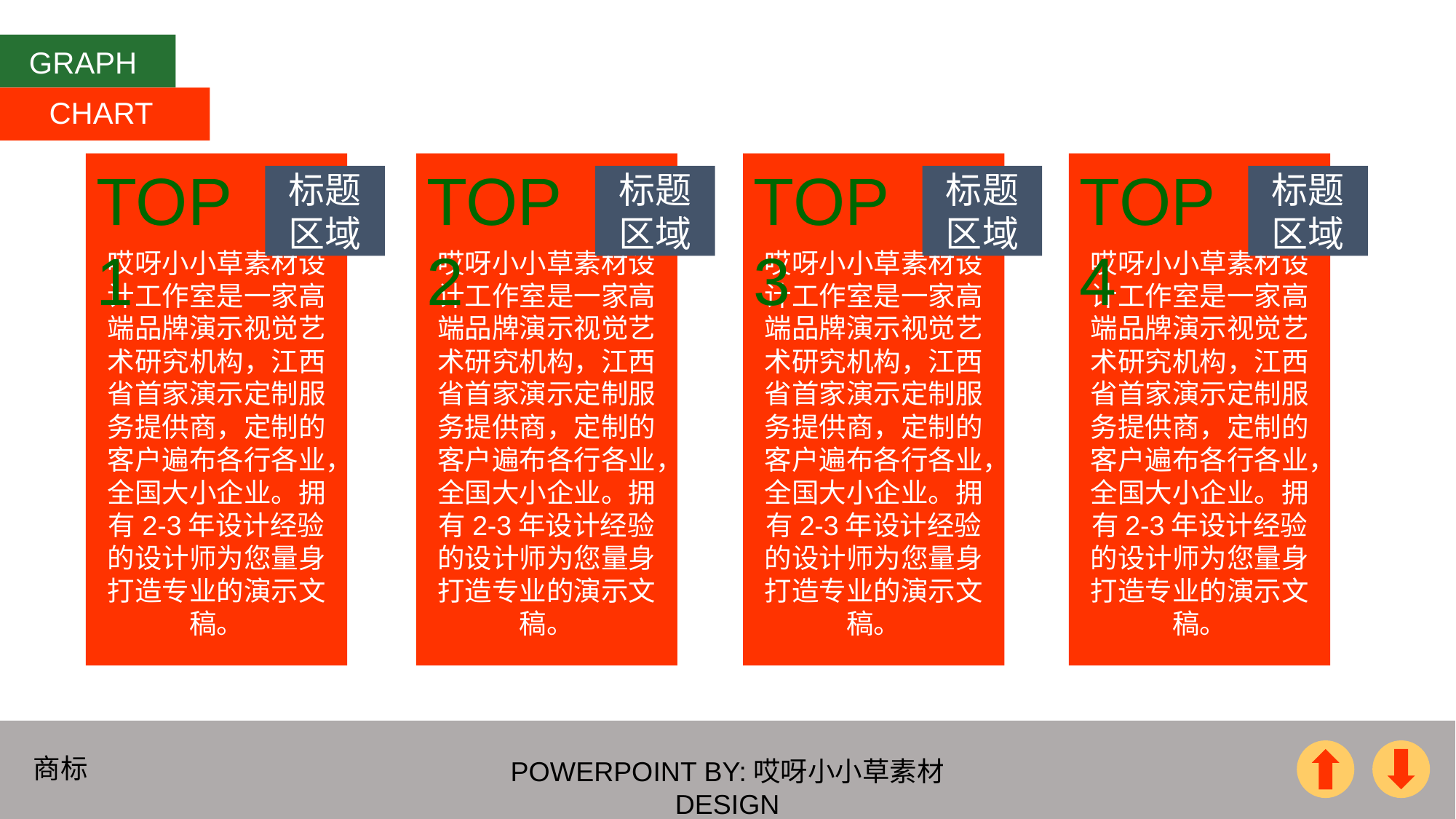

GRAPH
CHART
TOP 1

哎呀小小草素材设计工作室是一家高端品牌演示视觉艺术研究机构，江西省首家演示定制服务提供商，定制的客户遍布各行各业，全国大小企业。拥有2-3年设计经验的设计师为您量身打造专业的演示文稿。

标题区域
TOP 2

哎呀小小草素材设计工作室是一家高端品牌演示视觉艺术研究机构，江西省首家演示定制服务提供商，定制的客户遍布各行各业，全国大小企业。拥有2-3年设计经验的设计师为您量身打造专业的演示文稿。

标题区域
TOP 3

哎呀小小草素材设计工作室是一家高端品牌演示视觉艺术研究机构，江西省首家演示定制服务提供商，定制的客户遍布各行各业，全国大小企业。拥有2-3年设计经验的设计师为您量身打造专业的演示文稿。

标题区域
TOP 4

哎呀小小草素材设计工作室是一家高端品牌演示视觉艺术研究机构，江西省首家演示定制服务提供商，定制的客户遍布各行各业，全国大小企业。拥有2-3年设计经验的设计师为您量身打造专业的演示文稿。

标题区域